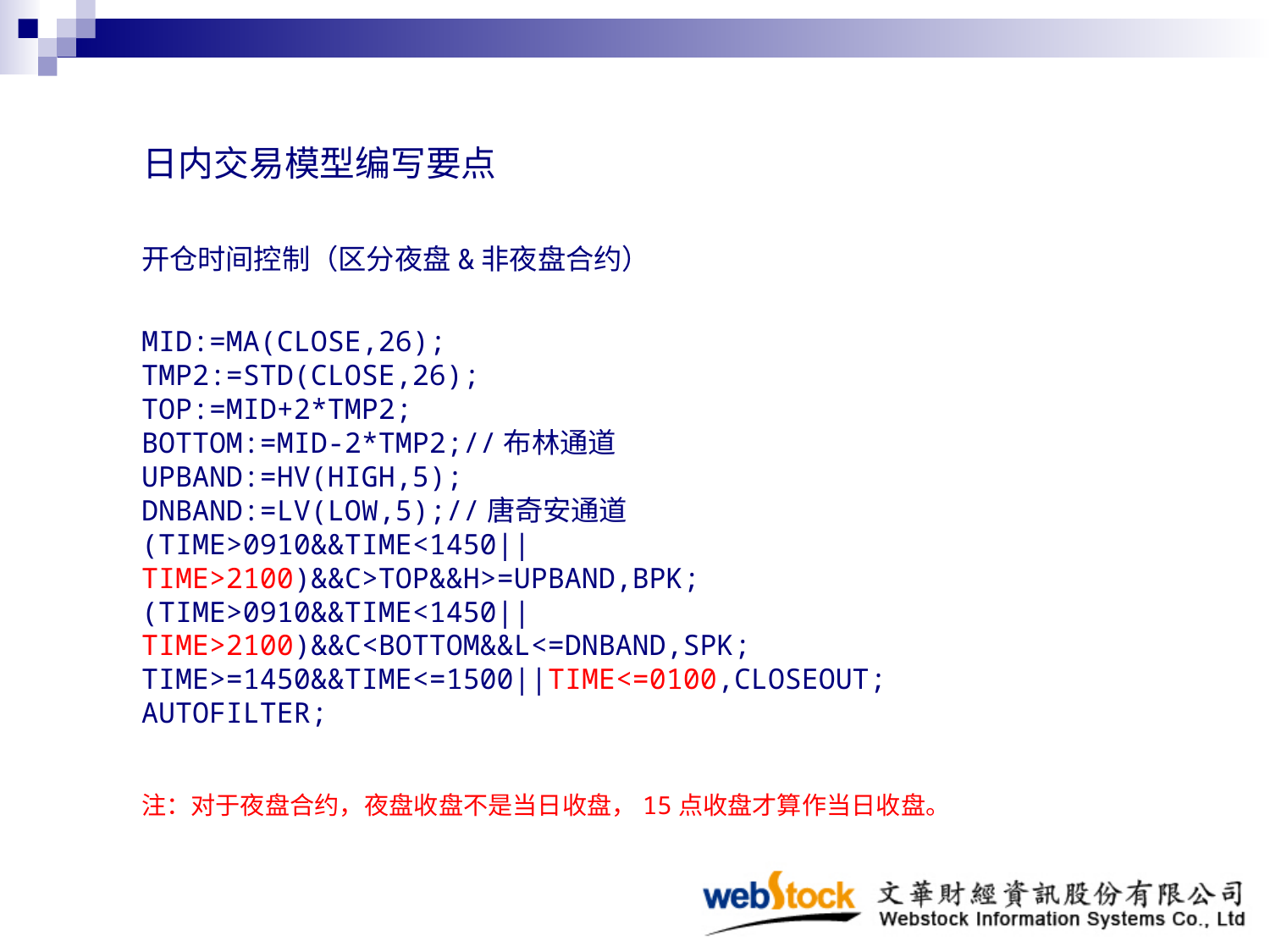

日内交易模型编写要点
开仓时间控制（区分夜盘&非夜盘合约）
MID:=MA(CLOSE,26);
TMP2:=STD(CLOSE,26);
TOP:=MID+2*TMP2;
BOTTOM:=MID-2*TMP2;//布林通道
UPBAND:=HV(HIGH,5);
DNBAND:=LV(LOW,5);//唐奇安通道
(TIME>0910&&TIME<1450||TIME>2100)&&C>TOP&&H>=UPBAND,BPK;
(TIME>0910&&TIME<1450||TIME>2100)&&C<BOTTOM&&L<=DNBAND,SPK;
TIME>=1450&&TIME<=1500||TIME<=0100,CLOSEOUT;
AUTOFILTER;
注：对于夜盘合约，夜盘收盘不是当日收盘，15点收盘才算作当日收盘。